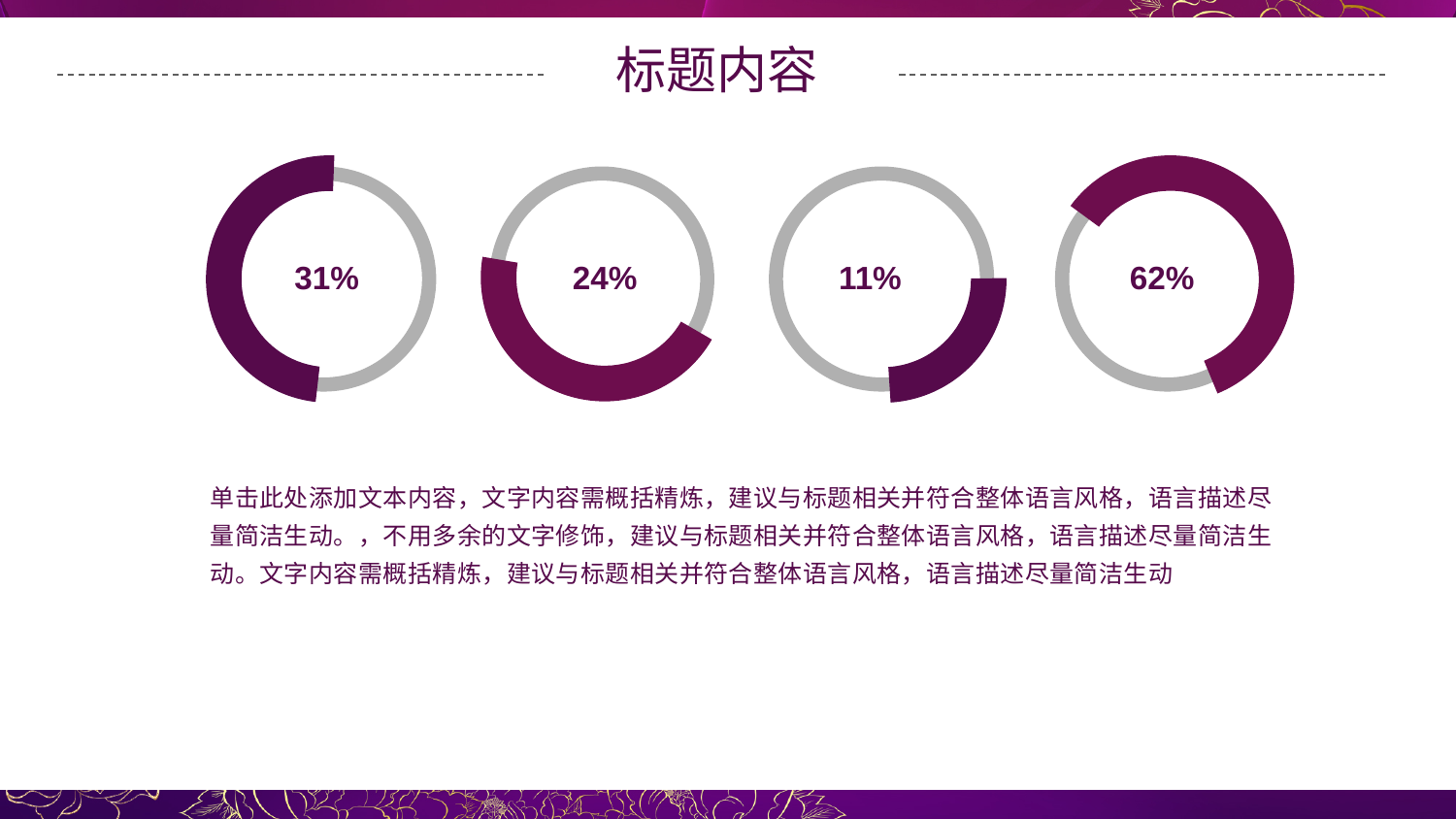

标题内容

31%
24%
11%
62%
单击此处添加文本内容，文字内容需概括精炼，建议与标题相关并符合整体语言风格，语言描述尽量简洁生动。，不用多余的文字修饰，建议与标题相关并符合整体语言风格，语言描述尽量简洁生动。文字内容需概括精炼，建议与标题相关并符合整体语言风格，语言描述尽量简洁生动